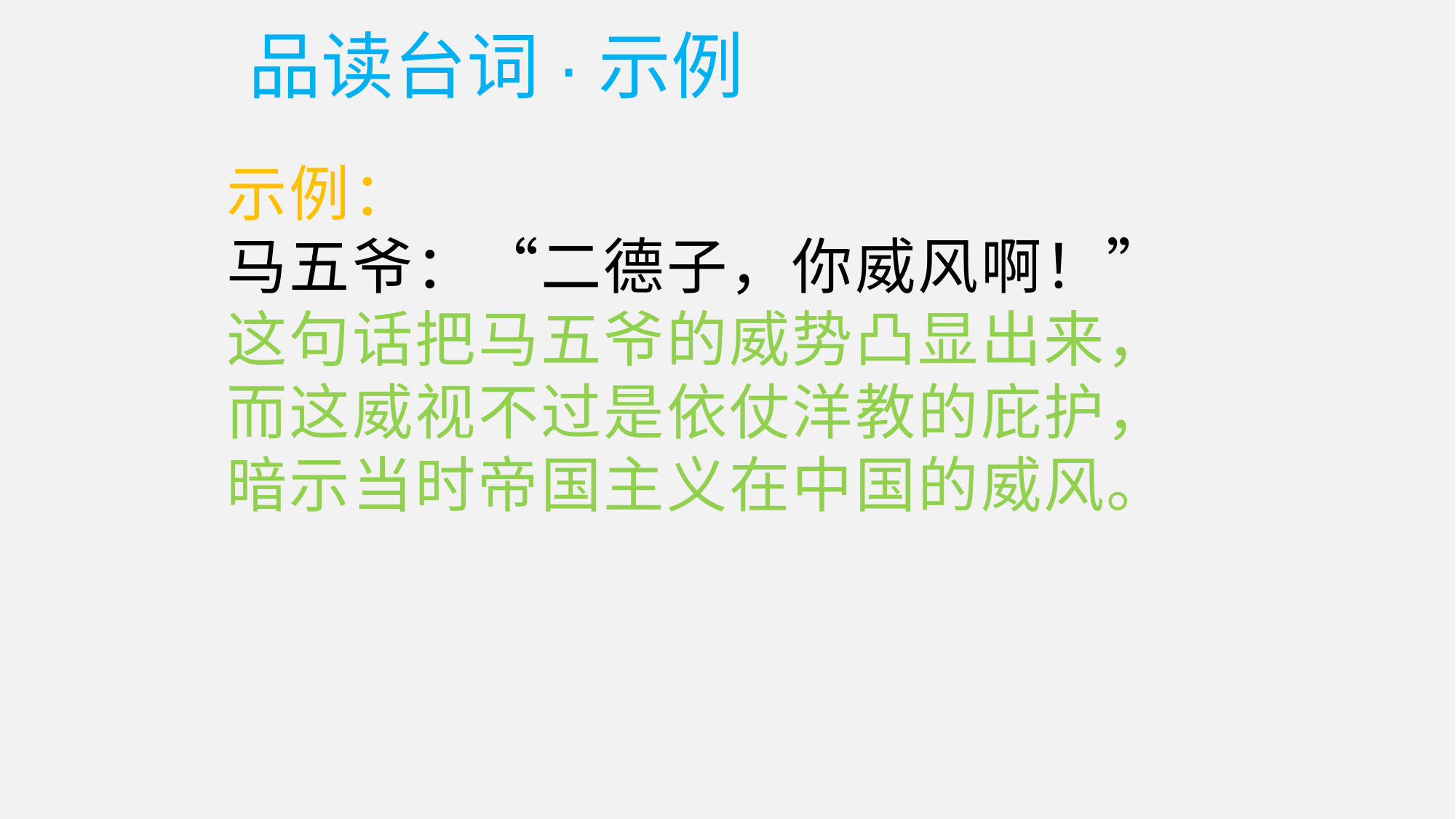

品读台词·示例
示例：
马五爷：“二德子，你威风啊！”
这句话把马五爷的威势凸显出来，而这威视不过是依仗洋教的庇护，暗示当时帝国主义在中国的威风。